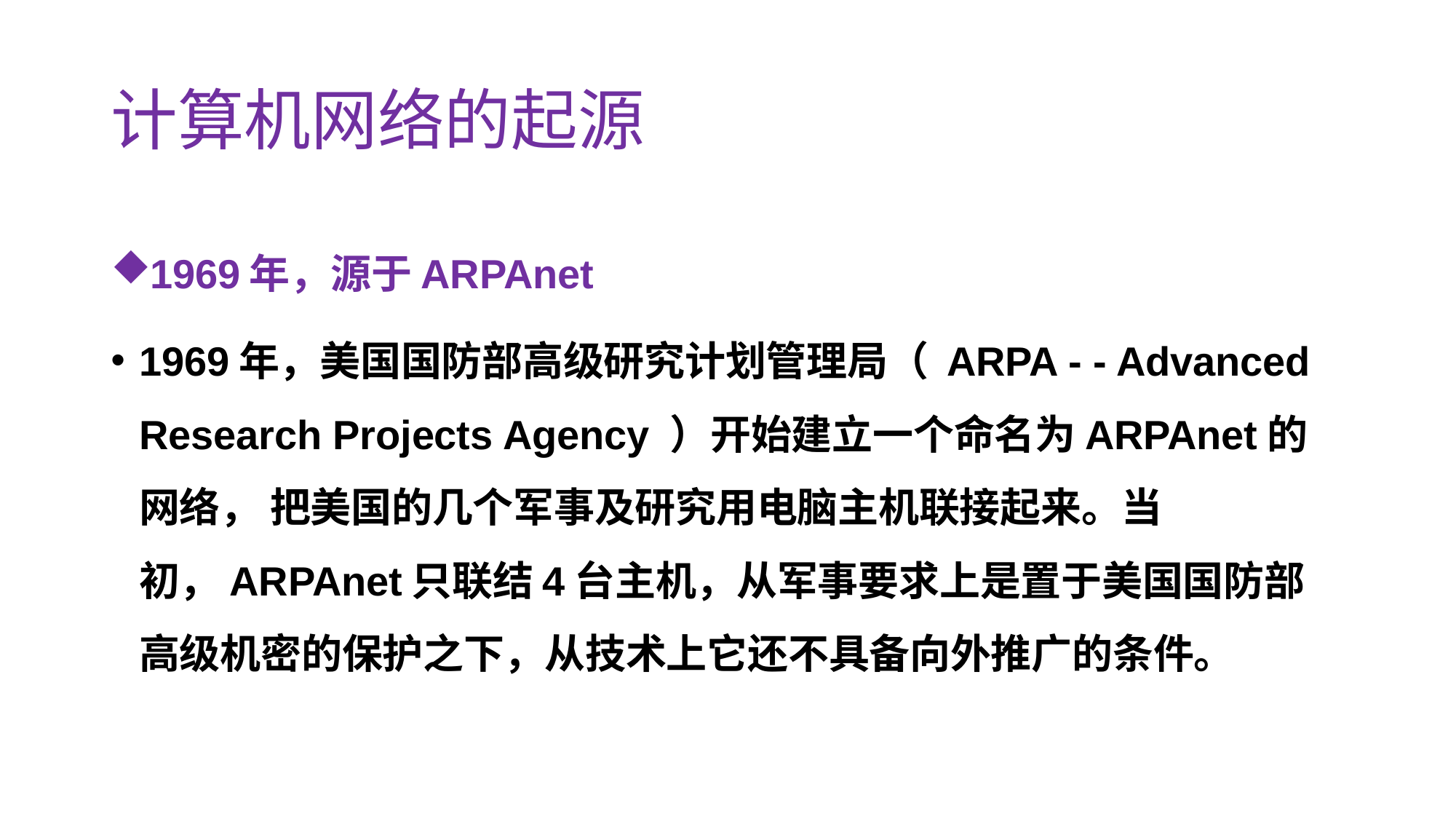

# 计算机网络的起源
1969年，源于ARPAnet
1969年，美国国防部高级研究计划管理局（ ARPA - - Advanced Research Projects Agency ）开始建立一个命名为ARPAnet的网络， 把美国的几个军事及研究用电脑主机联接起来。当初，ARPAnet只联结4台主机，从军事要求上是置于美国国防部高级机密的保护之下，从技术上它还不具备向外推广的条件。